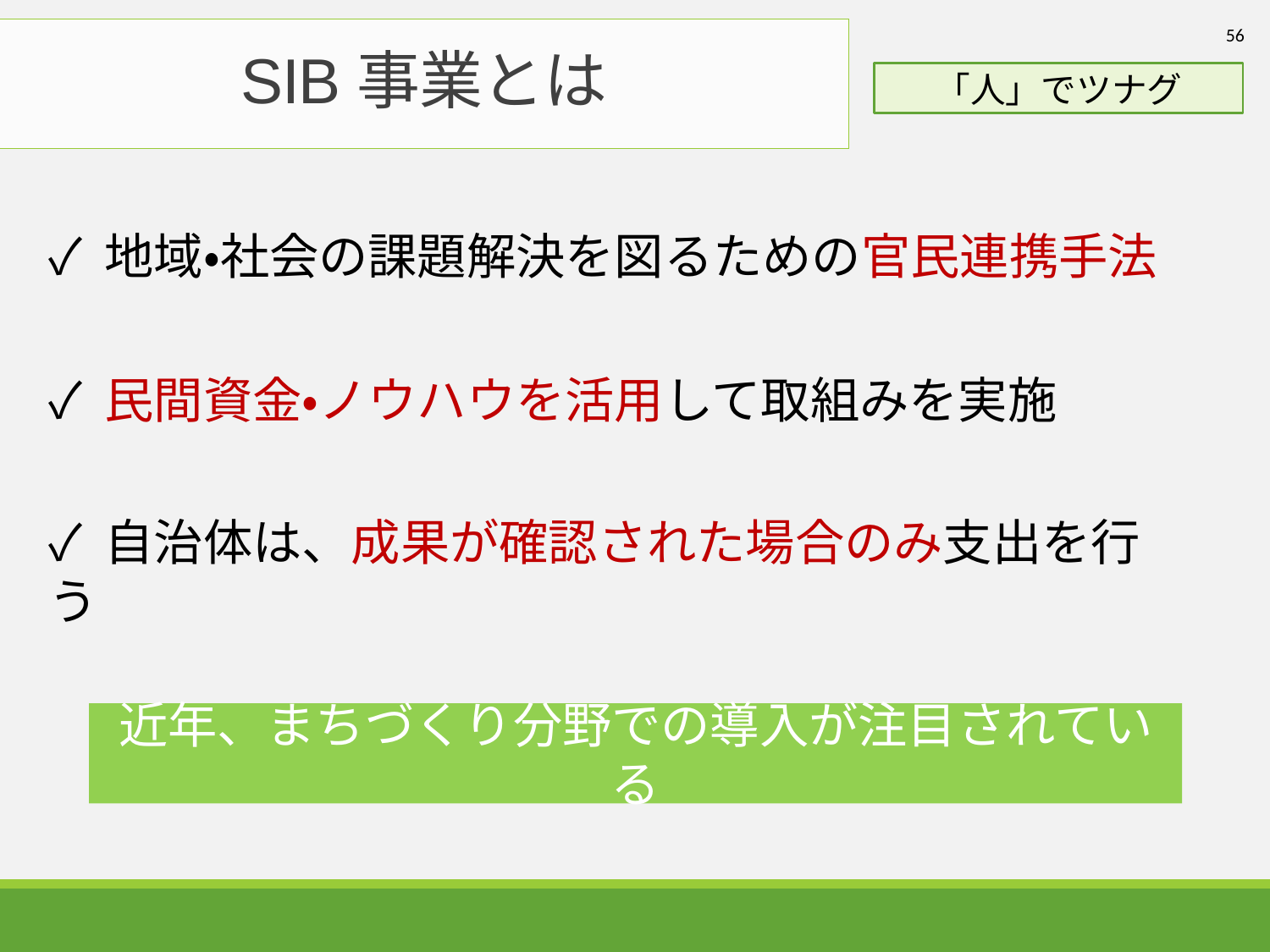

56
SIB事業とは
「人」でツナグ
✓ 地域・社会の課題解決を図るための官民連携手法
✓ 民間資金・ノウハウを活用して取組みを実施
✓ 自治体は、成果が確認された場合のみ支出を行う
近年、まちづくり分野での導入が注目されている